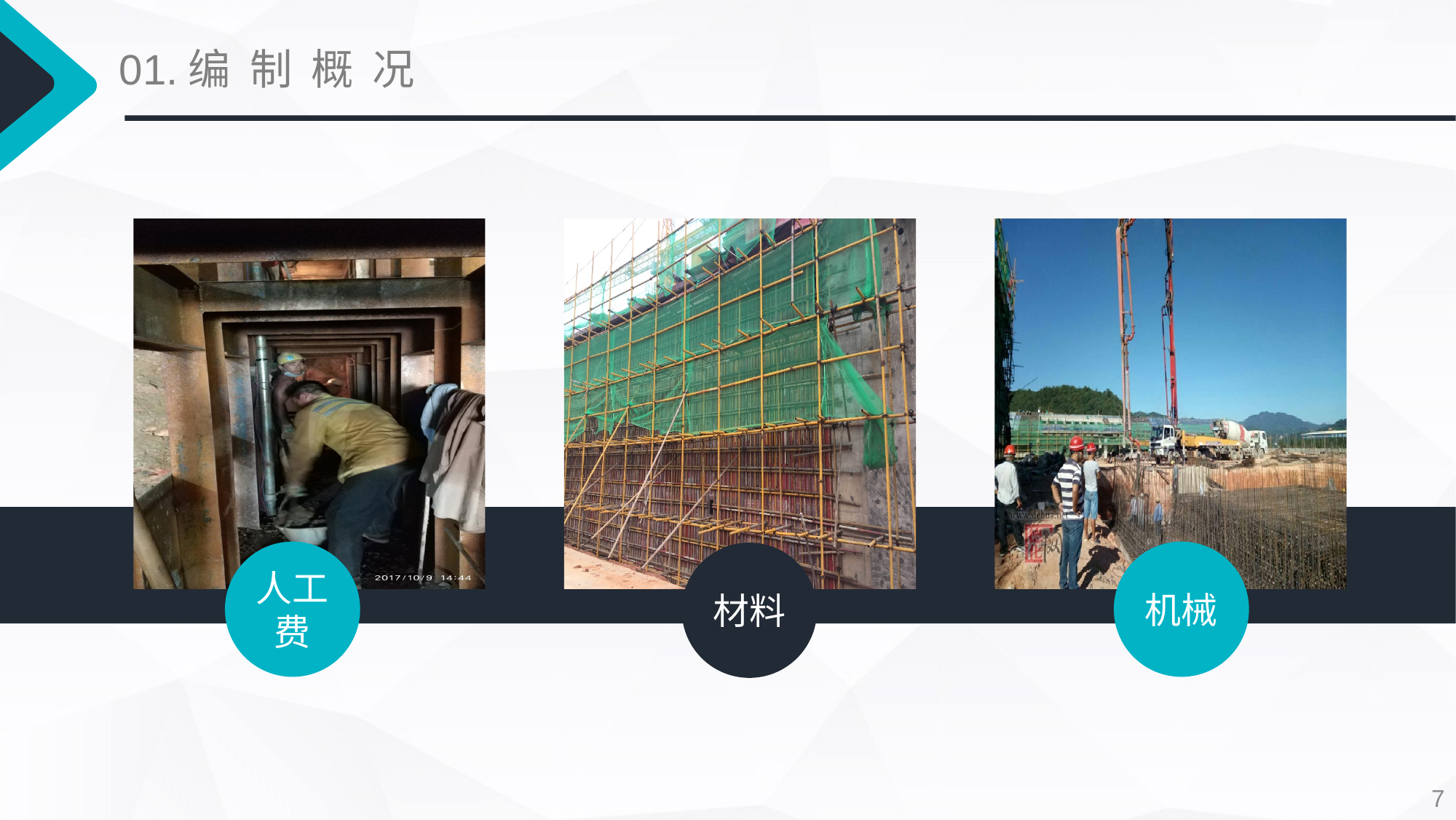

01.编  制  概  况

人工费
机械
材料
7